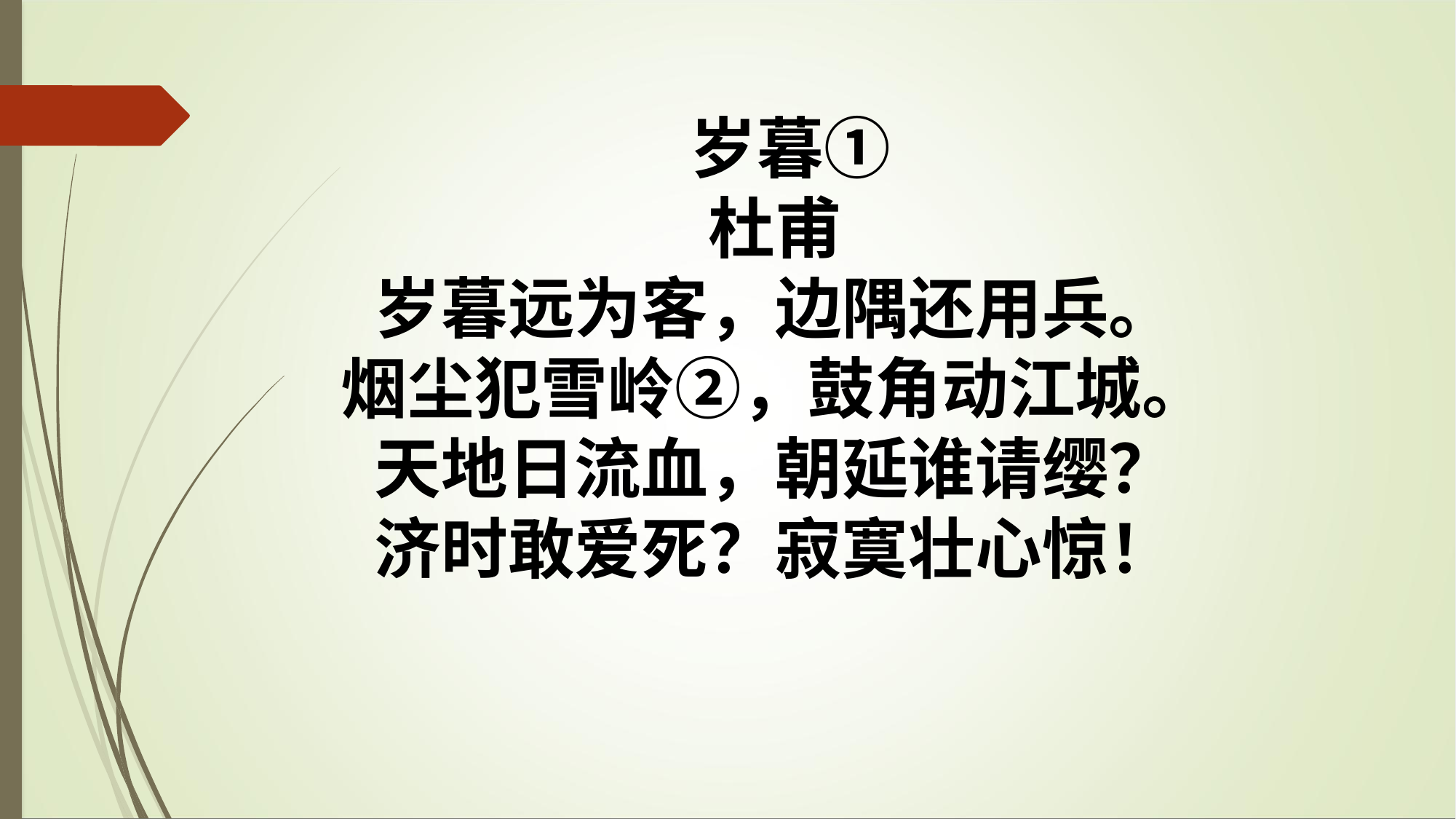

岁暮①
杜甫
岁暮远为客，边隅还用兵。
烟尘犯雪岭②，鼓角动江城。
天地日流血，朝延谁请缨？
济时敢爱死？寂寞壮心惊！